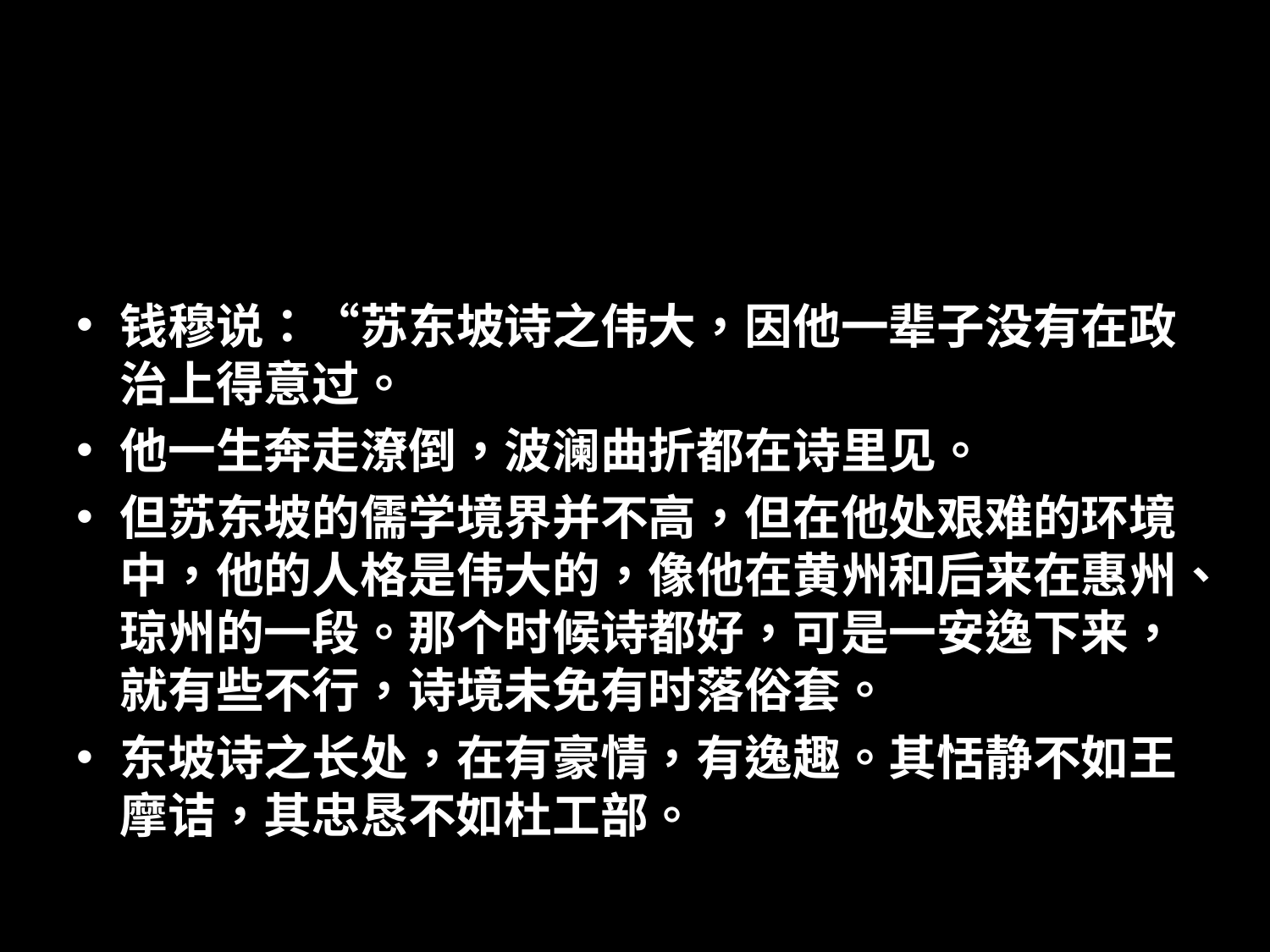

#

钱穆说：“苏东坡诗之伟大，因他一辈子没有在政治上得意过。
他一生奔走潦倒，波澜曲折都在诗里见。
但苏东坡的儒学境界并不高，但在他处艰难的环境中，他的人格是伟大的，像他在黄州和后来在惠州、琼州的一段。那个时候诗都好，可是一安逸下来，就有些不行，诗境未免有时落俗套。
东坡诗之长处，在有豪情，有逸趣。其恬静不如王摩诘，其忠恳不如杜工部。